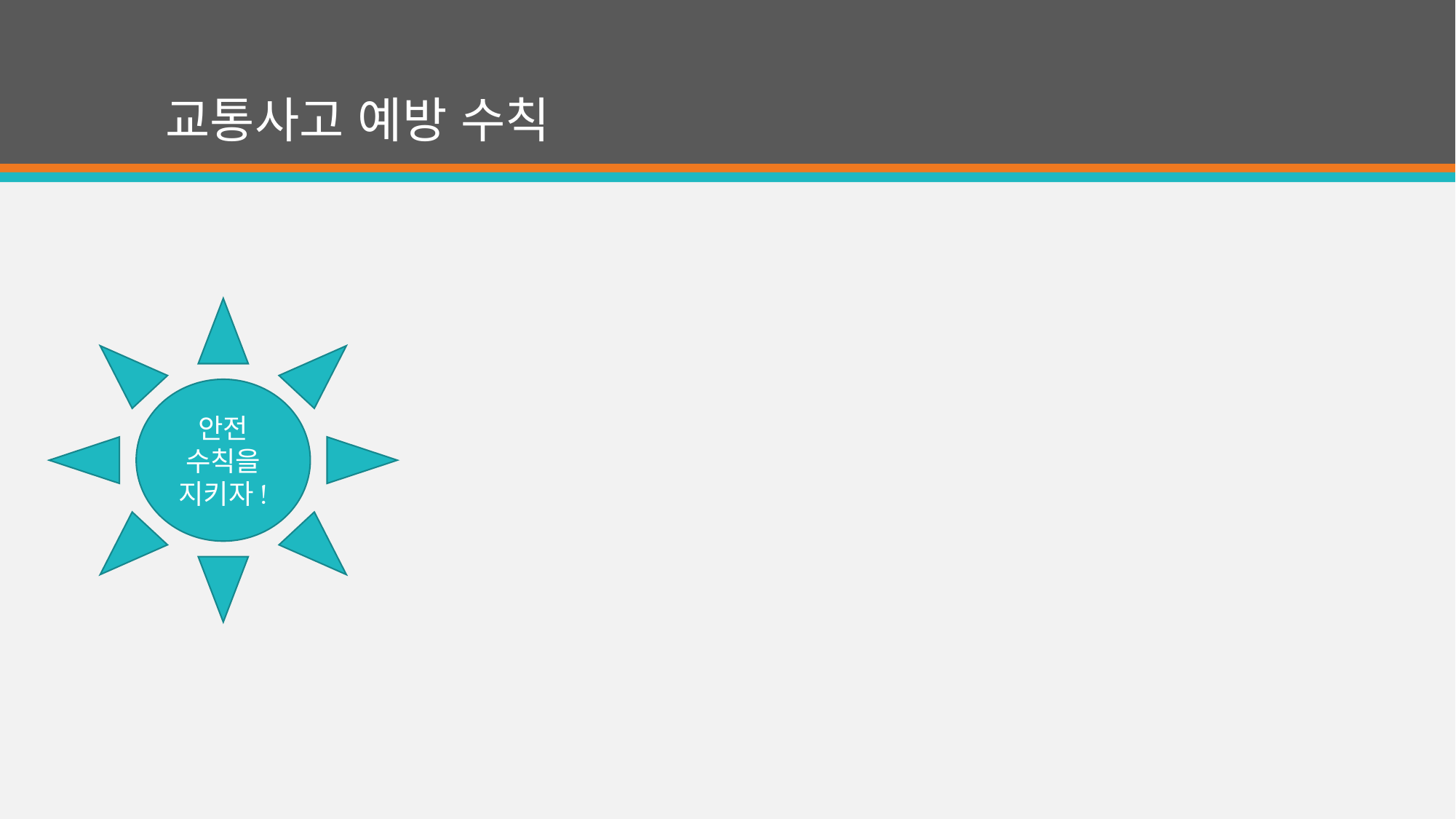

# 교통사고 예방 수칙
안전 수칙을 지키자!